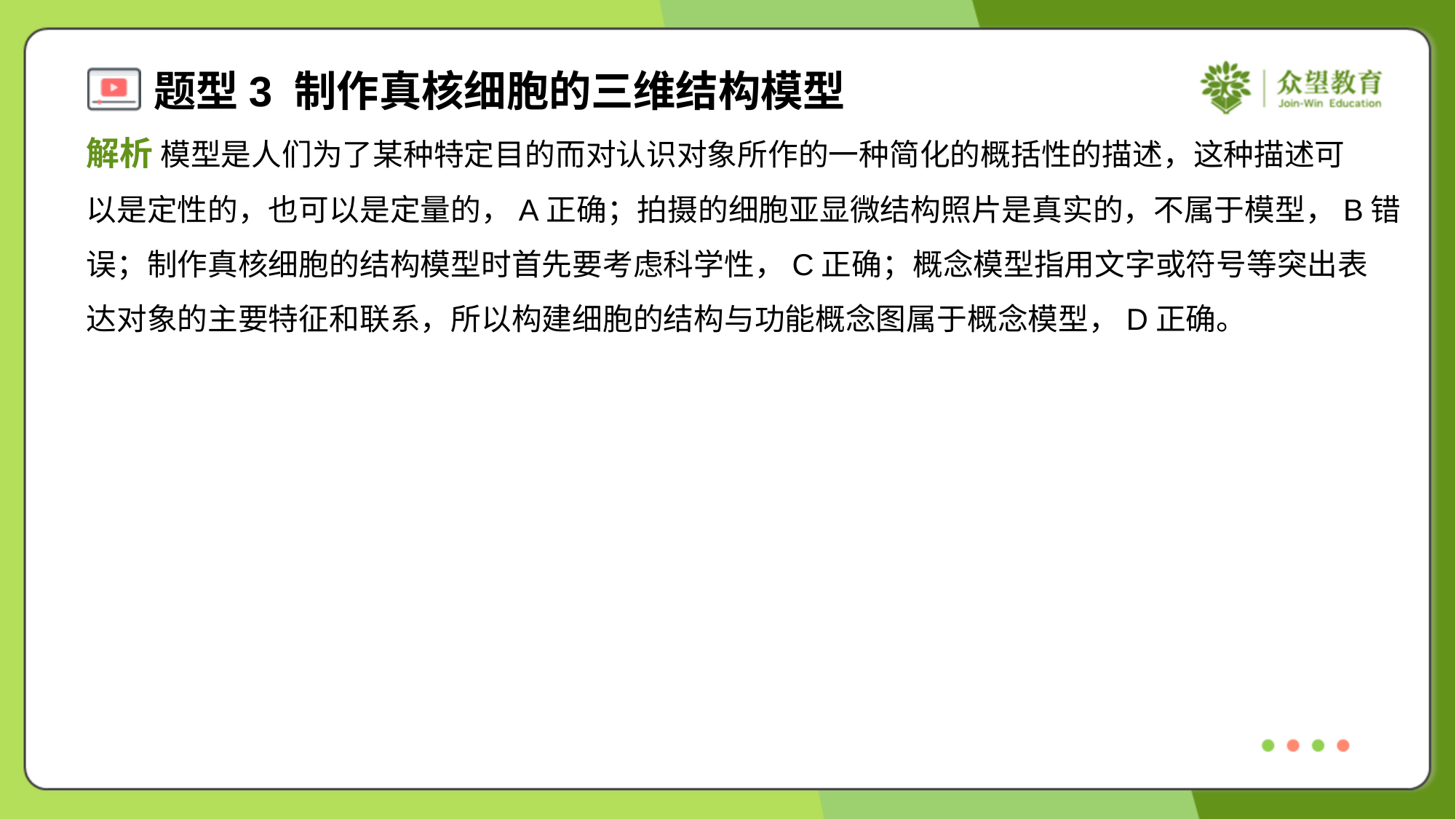

解析 模型是人们为了某种特定目的而对认识对象所作的一种简化的概括性的描述，这种描述可
以是定性的，也可以是定量的，A正确；拍摄的细胞亚显微结构照片是真实的，不属于模型，B错
误；制作真核细胞的结构模型时首先要考虑科学性，C正确；概念模型指用文字或符号等突出表
达对象的主要特征和联系，所以构建细胞的结构与功能概念图属于概念模型，D正确。